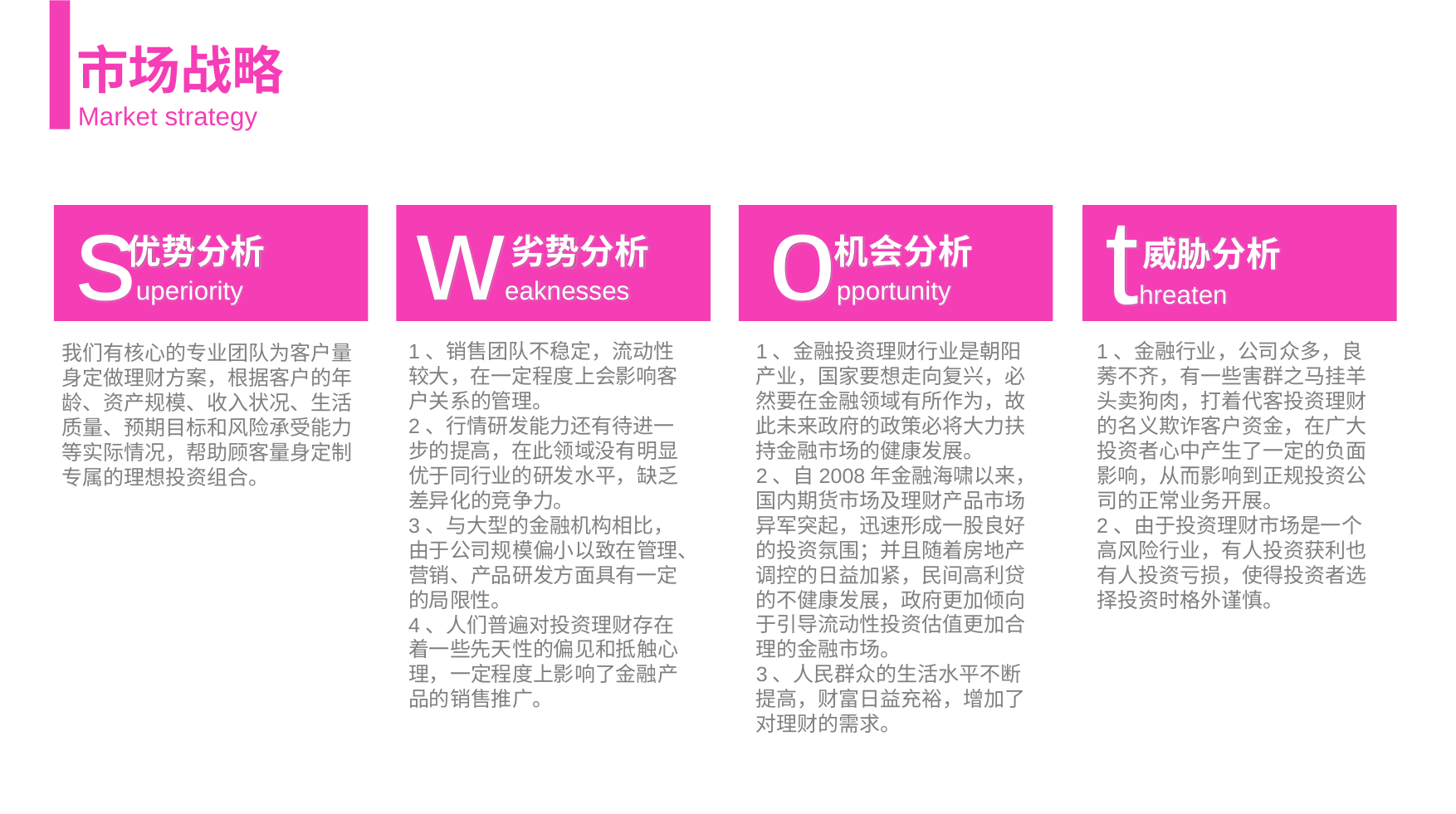

市场战略
Market strategy
superiority
weaknesses
opportunity
threaten

优势分析
劣势分析
机会分析
威胁分析
1、销售团队不稳定，流动性较大，在一定程度上会影响客户关系的管理。
2、行情研发能力还有待进一步的提高，在此领域没有明显优于同行业的研发水平，缺乏差异化的竞争力。
3、与大型的金融机构相比，由于公司规模偏小以致在管理、营销、产品研发方面具有一定的局限性。
4、人们普遍对投资理财存在着一些先天性的偏见和抵触心理，一定程度上影响了金融产品的销售推广。
1、金融投资理财行业是朝阳产业，国家要想走向复兴，必然要在金融领域有所作为，故此未来政府的政策必将大力扶持金融市场的健康发展。
2、自2008年金融海啸以来，国内期货市场及理财产品市场异军突起，迅速形成一股良好的投资氛围；并且随着房地产调控的日益加紧，民间高利贷的不健康发展，政府更加倾向于引导流动性投资估值更加合理的金融市场。
3、人民群众的生活水平不断提高，财富日益充裕，增加了对理财的需求。
1、金融行业，公司众多，良莠不齐，有一些害群之马挂羊头卖狗肉，打着代客投资理财的名义欺诈客户资金，在广大投资者心中产生了一定的负面影响，从而影响到正规投资公司的正常业务开展。
2、由于投资理财市场是一个高风险行业，有人投资获利也有人投资亏损，使得投资者选择投资时格外谨慎。
我们有核心的专业团队为客户量身定做理财方案，根据客户的年龄、资产规模、收入状况、生活质量、预期目标和风险承受能力等实际情况，帮助顾客量身定制专属的理想投资组合。